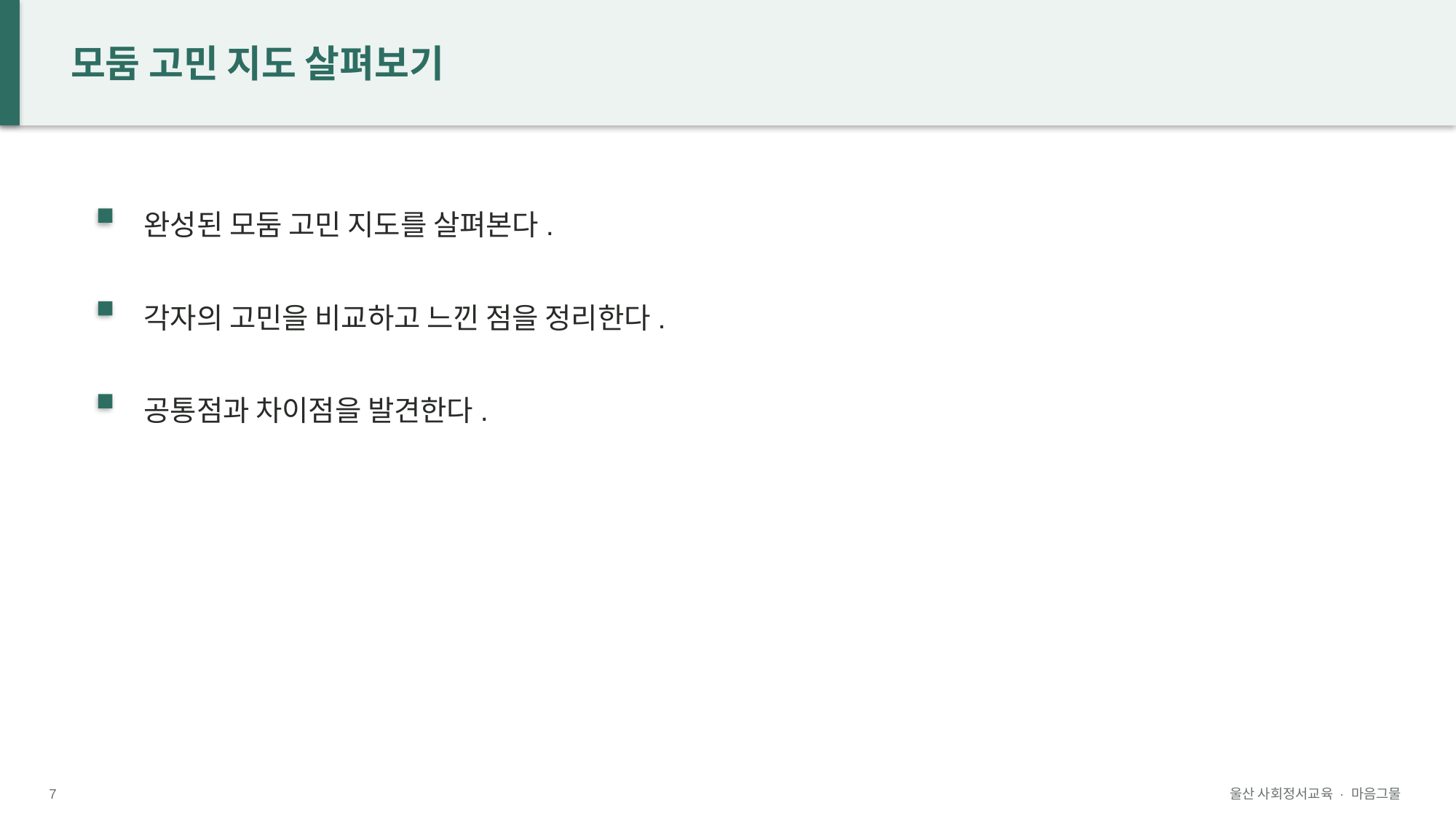

모둠 고민 지도 살펴보기
완성된 모둠 고민 지도를 살펴본다.

각자의 고민을 비교하고 느낀 점을 정리한다.

공통점과 차이점을 발견한다.

7
울산 사회정서교육 · 마음그물